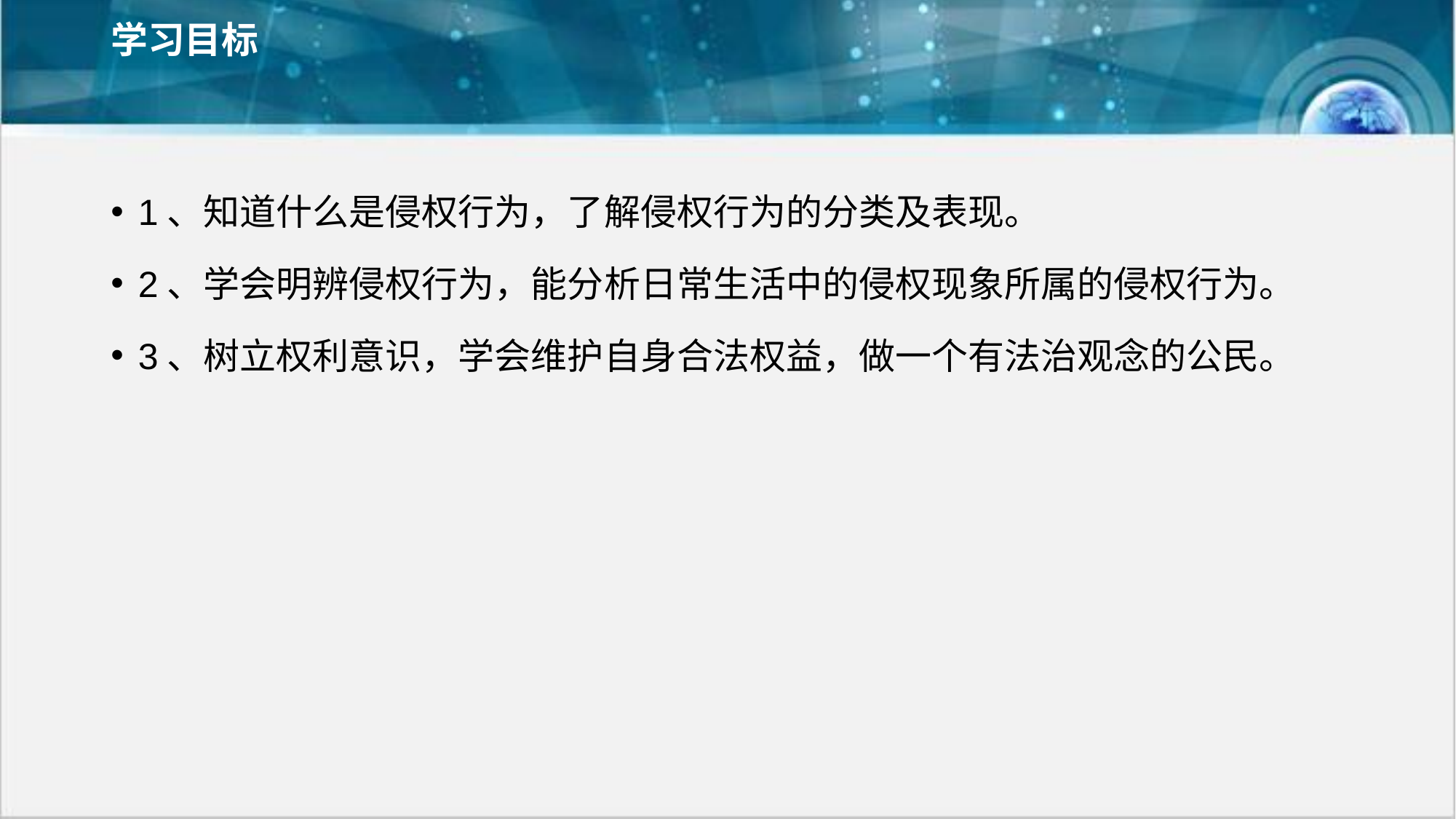

# 学习目标
1、知道什么是侵权行为，了解侵权行为的分类及表现。
2、学会明辨侵权行为，能分析日常生活中的侵权现象所属的侵权行为。
3、树立权利意识，学会维护自身合法权益，做一个有法治观念的公民。